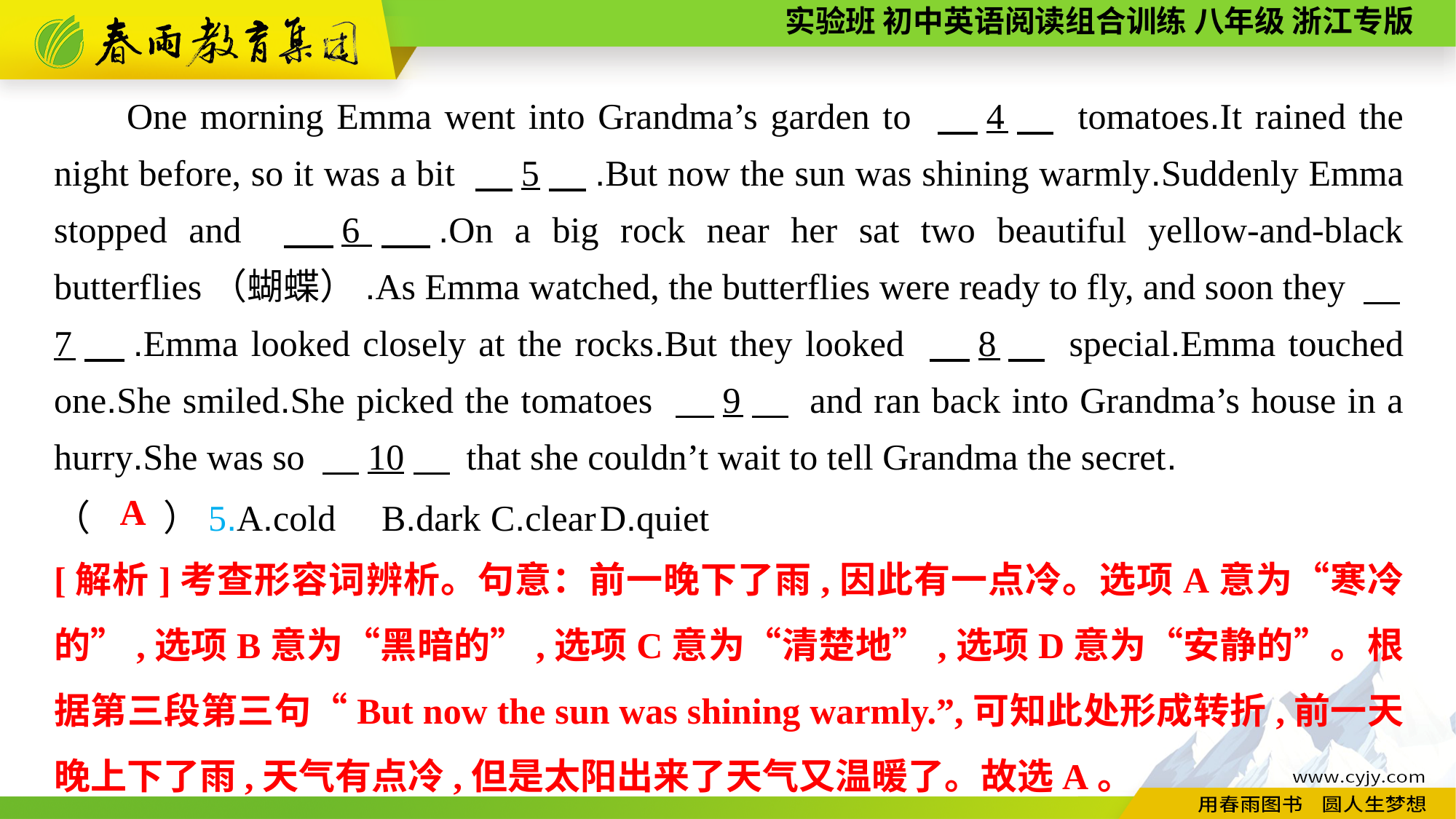

One morning Emma went into Grandma’s garden to 　4　 tomatoes.It rained the night before, so it was a bit 　5　.But now the sun was shining warmly.Suddenly Emma stopped and 　6　.On a big rock near her sat two beautiful yellow-and-black butterflies（蝴蝶）.As Emma watched, the butterflies were ready to fly, and soon they 　7　.Emma looked closely at the rocks.But they looked 　8　 special.Emma touched one.She smiled.She picked the tomatoes 　9　 and ran back into Grandma’s house in a hurry.She was so 　10　 that she couldn’t wait to tell Grandma the secret.
（　　）5.A.cold	B.dark	C.clear	D.quiet
A
[解析]考查形容词辨析。句意：前一晚下了雨,因此有一点冷。选项A意为“寒冷的”,选项B意为“黑暗的”,选项C意为“清楚地”,选项D意为“安静的”。根据第三段第三句“But now the sun was shining warmly.”,可知此处形成转折,前一天晚上下了雨,天气有点冷,但是太阳出来了天气又温暖了。故选A。